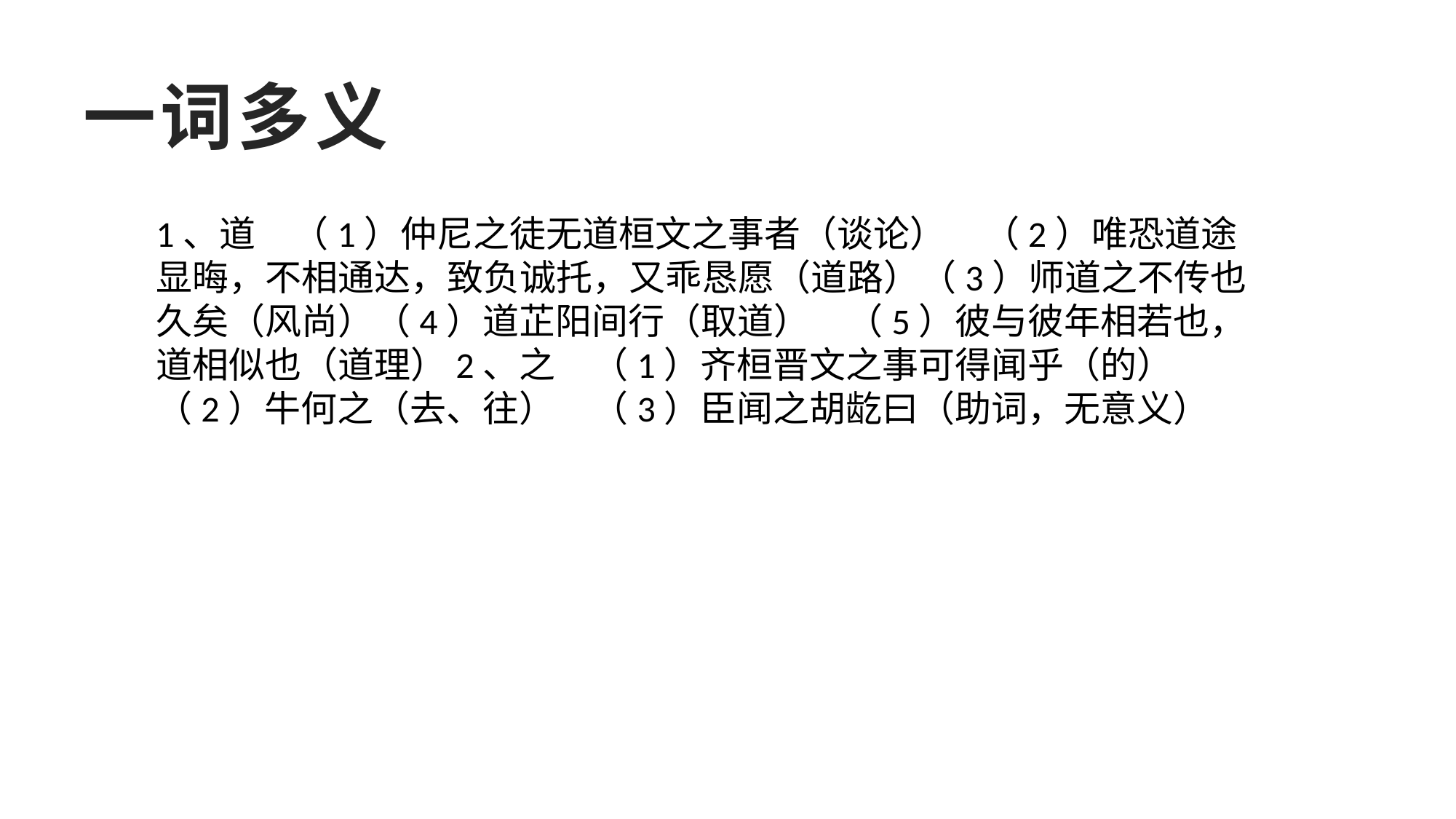

# 一词多义
1、道  （1）仲尼之徒无道桓文之事者（谈论）  （2）唯恐道途显晦，不相通达，致负诚托，又乖恳愿（道路）（3）师道之不传也久矣（风尚）（4）道芷阳间行（取道）  （5）彼与彼年相若也，道相似也（道理）2、之  （1）齐桓晋文之事可得闻乎（的）          （2）牛何之（去、往）  （3）臣闻之胡龁曰（助词，无意义）